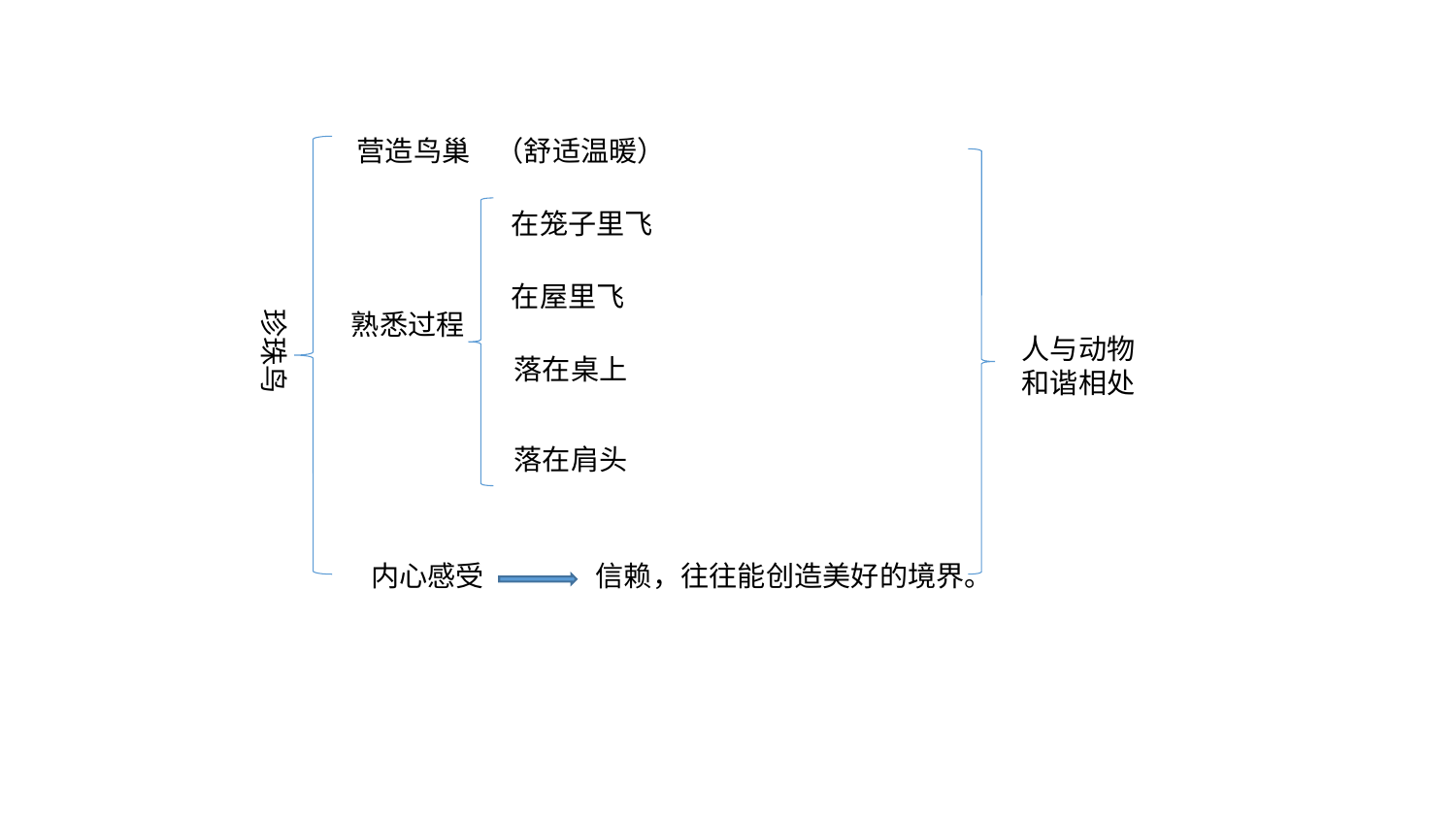

营造鸟巢    （舒适温暖）

在笼子里飞
在屋里飞
熟悉过程
珍珠鸟
人与动物和谐相处
落在桌上
落在肩头
内心感受
信赖，往往能创造美好的境界。